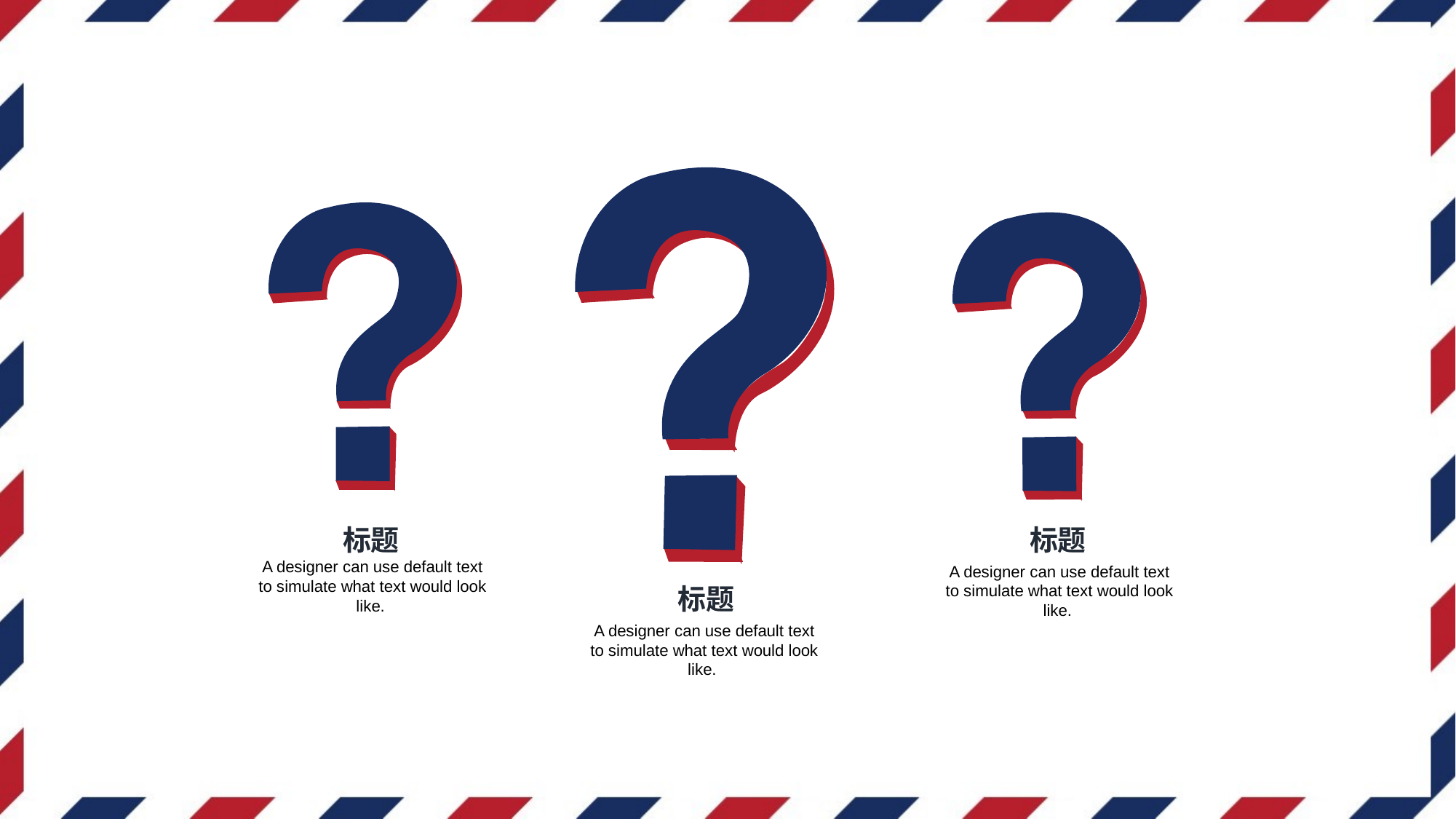

标题
A designer can use default text to simulate what text would look like.
标题
A designer can use default text to simulate what text would look like.
标题
A designer can use default text to simulate what text would look like.